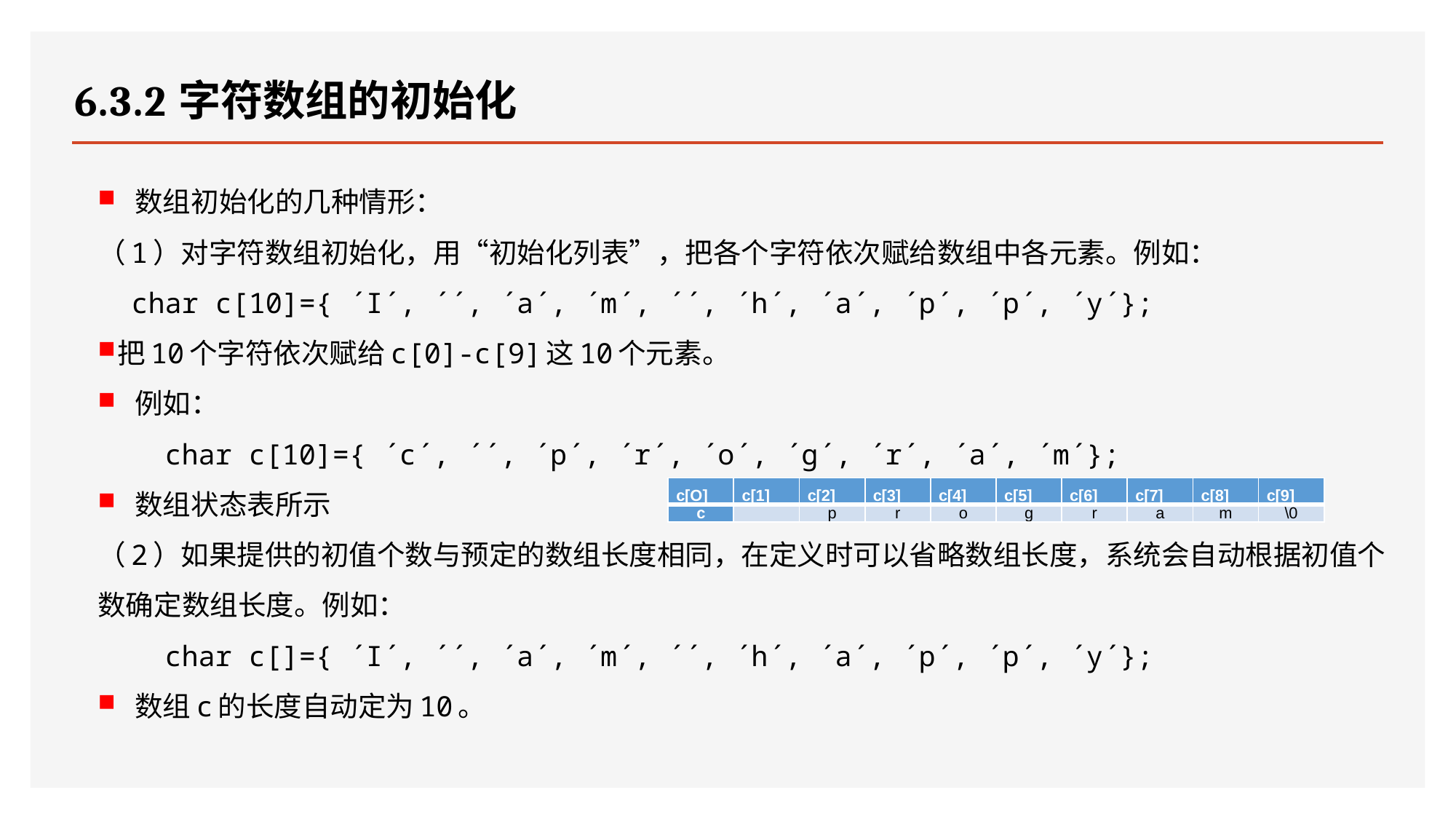

# 6.3.2字符数组的初始化
数组初始化的几种情形：
（1）对字符数组初始化，用“初始化列表”，把各个字符依次赋给数组中各元素。例如：
  char c[10]={ ´I´, ´´, ´a´, ´m´, ´´, ´h´, ´a´, ´p´, ´p´, ´y´};
把10个字符依次赋给c[0]-c[9]这10个元素。
例如：
    char c[10]={ ´c´, ´´, ´p´, ´r´, ´o´, ´g´, ´r´, ´a´, ´m´};
数组状态表所示
（2）如果提供的初值个数与预定的数组长度相同，在定义时可以省略数组长度，系统会自动根据初值个数确定数组长度。例如：
    char c[]={ ´I´, ´´, ´a´, ´m´, ´´, ´h´, ´a´, ´p´, ´p´, ´y´};
数组c的长度自动定为10。
| c[O] | c[1] | c[2] | c[3] | c[4] | c[5] | c[6] | c[7] | c[8] | c[9] |
| --- | --- | --- | --- | --- | --- | --- | --- | --- | --- |
| c |  | p | r | o | g | r | a | m | \0 |